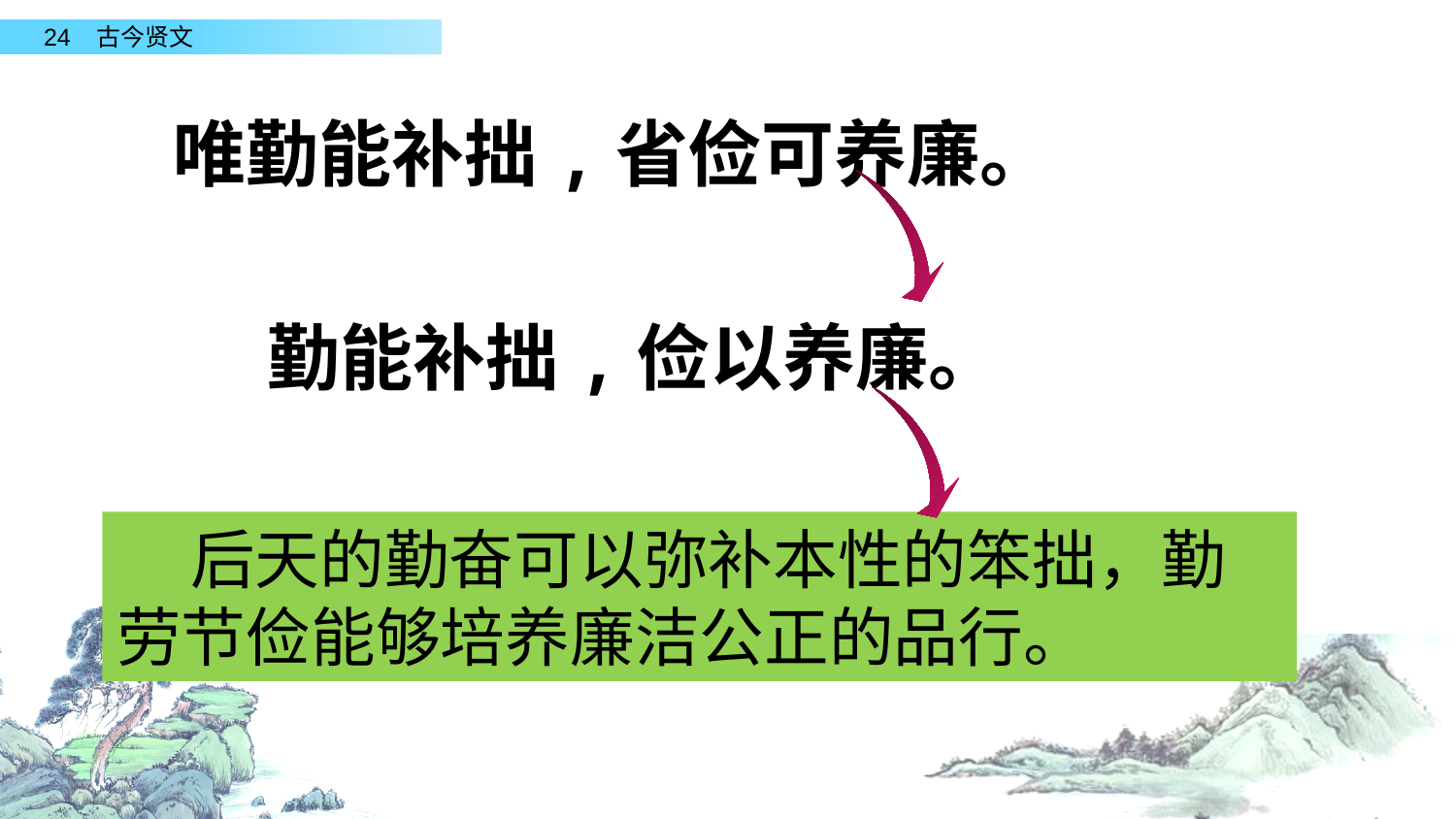

唯勤能补拙,省俭可养廉。

勤能补拙,俭以养廉。

    后天的勤奋可以弥补本性的笨拙，勤劳节俭能够培养廉洁公正的品行。